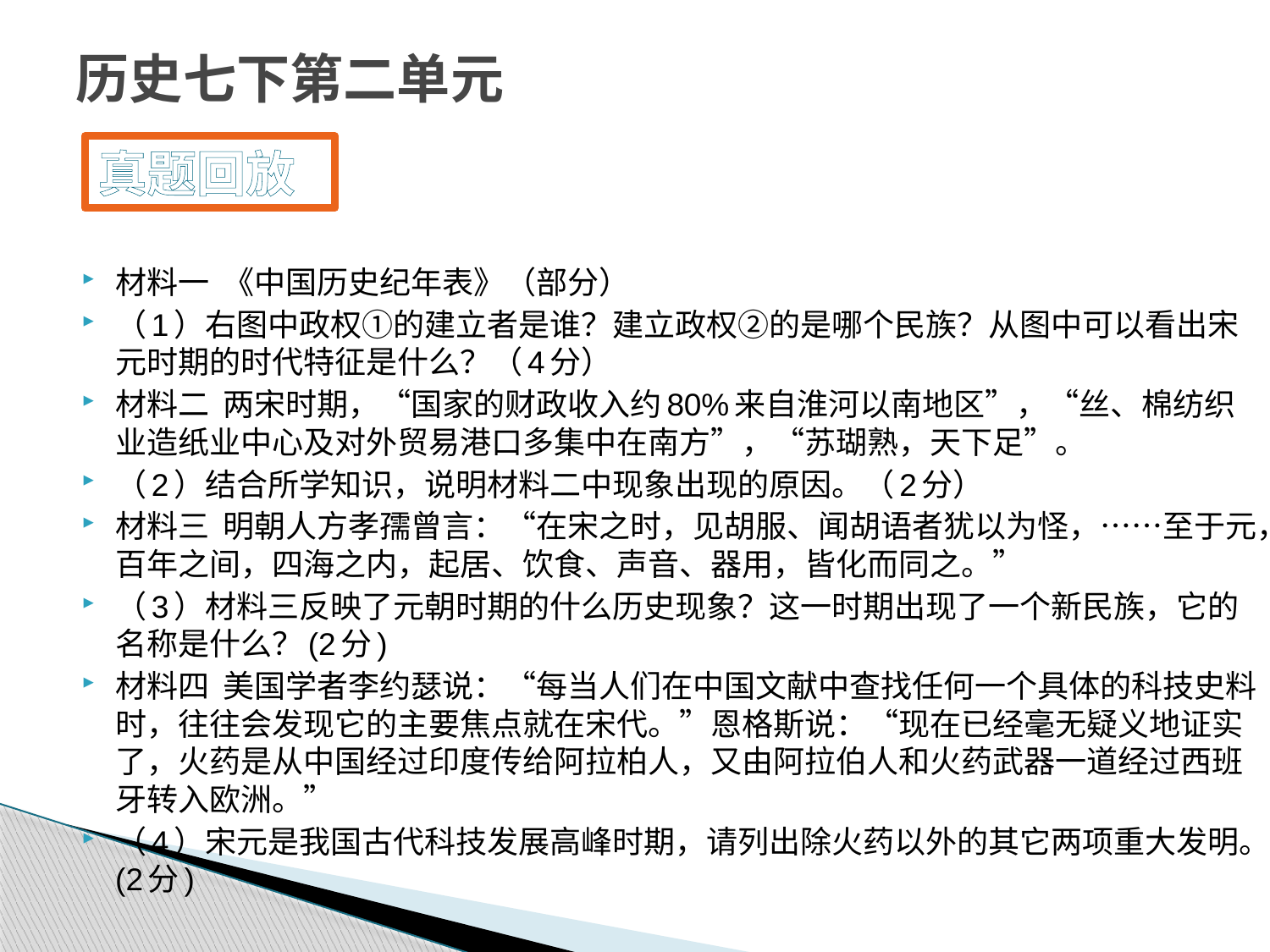

# 历史七下第二单元
真题回放
材料一  《中国历史纪年表》（部分）
（1）右图中政权①的建立者是谁？建立政权②的是哪个民族？从图中可以看出宋元时期的时代特征是什么？（4分）
材料二  两宋时期，“国家的财政收入约80%来自淮河以南地区”，“丝、棉纺织业造纸业中心及对外贸易港口多集中在南方”，“苏瑚熟，天下足”。
（2）结合所学知识，说明材料二中现象出现的原因。（2分）
材料三  明朝人方孝孺曾言：“在宋之时，见胡服、闻胡语者犹以为怪，……至于元，百年之间，四海之内，起居、饮食、声音、器用，皆化而同之。”
（3）材料三反映了元朝时期的什么历史现象？这一时期出现了一个新民族，它的名称是什么？(2分)
材料四  美国学者李约瑟说：“每当人们在中国文献中查找任何一个具体的科技史料时，往往会发现它的主要焦点就在宋代。”恩格斯说：“现在已经毫无疑义地证实了，火药是从中国经过印度传给阿拉柏人，又由阿拉伯人和火药武器一道经过西班牙转入欧洲。”
（4）宋元是我国古代科技发展高峰时期，请列出除火药以外的其它两项重大发明。(2分)